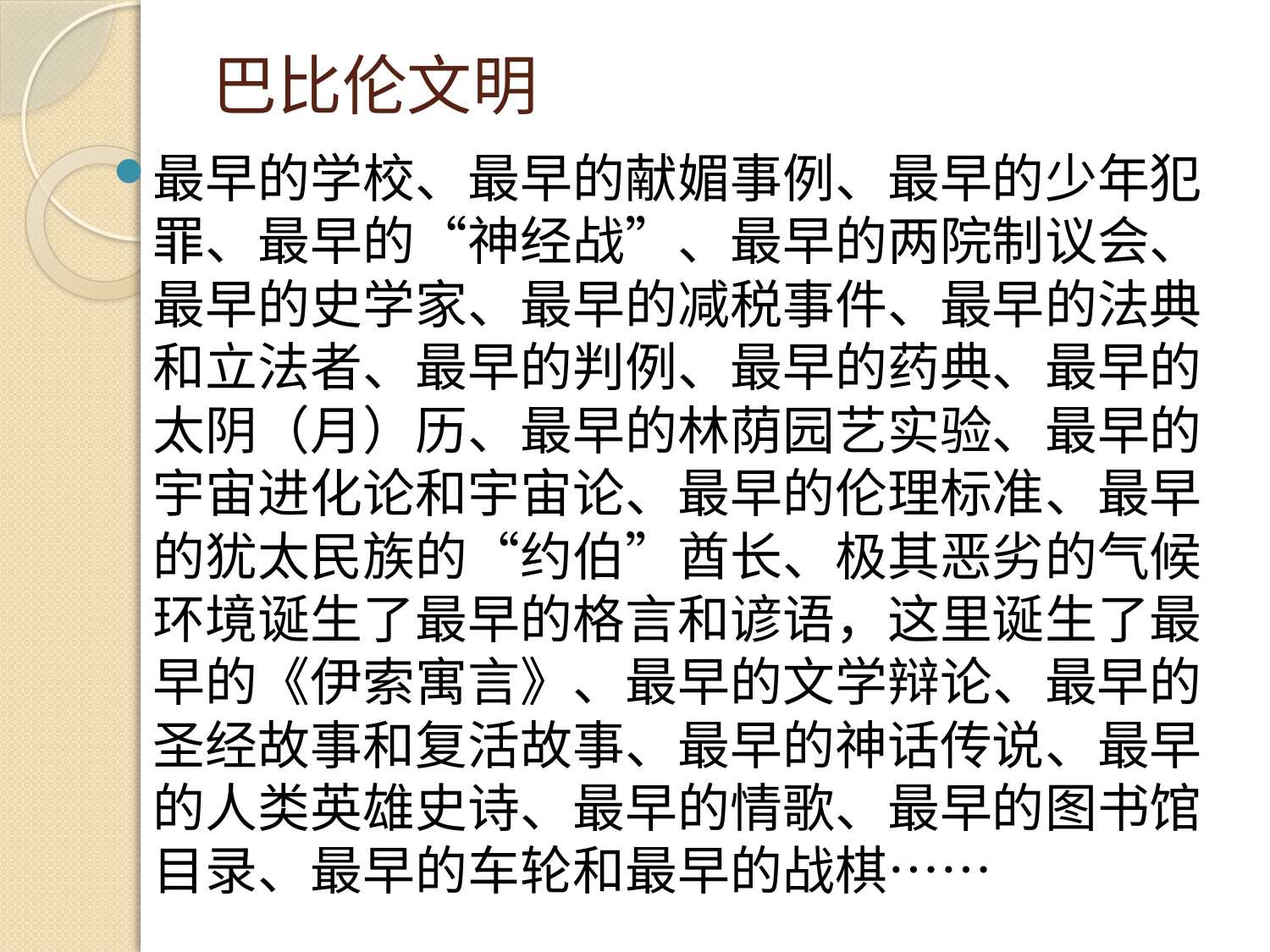

# 巴比伦文明
最早的学校、最早的献媚事例、最早的少年犯罪、最早的“神经战”、最早的两院制议会、最早的史学家、最早的减税事件、最早的法典和立法者、最早的判例、最早的药典、最早的太阴（月）历、最早的林荫园艺实验、最早的宇宙进化论和宇宙论、最早的伦理标准、最早的犹太民族的“约伯”酋长、极其恶劣的气候环境诞生了最早的格言和谚语，这里诞生了最早的《伊索寓言》、最早的文学辩论、最早的圣经故事和复活故事、最早的神话传说、最早的人类英雄史诗、最早的情歌、最早的图书馆目录、最早的车轮和最早的战棋……